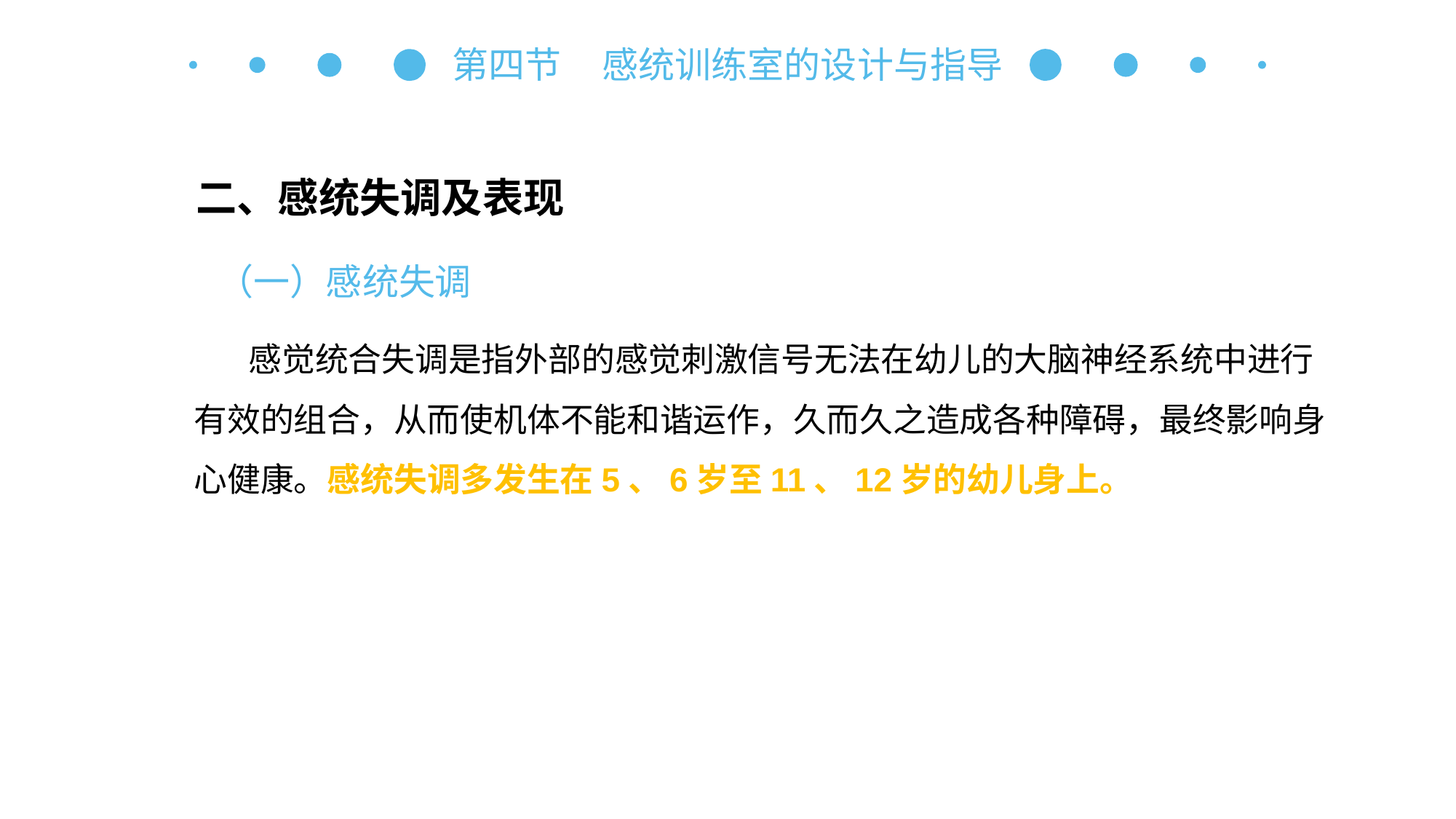

第四节     感统训练室的设计与指导

二、感统失调及表现
（一）感统失调
感觉统合失调是指外部的感觉刺激信号无法在幼儿的大脑神经系统中进行有效的组合，从而使机体不能和谐运作，久而久之造成各种障碍，最终影响身心健康。感统失调多发生在5、6岁至11、12岁的幼儿身上。
自主